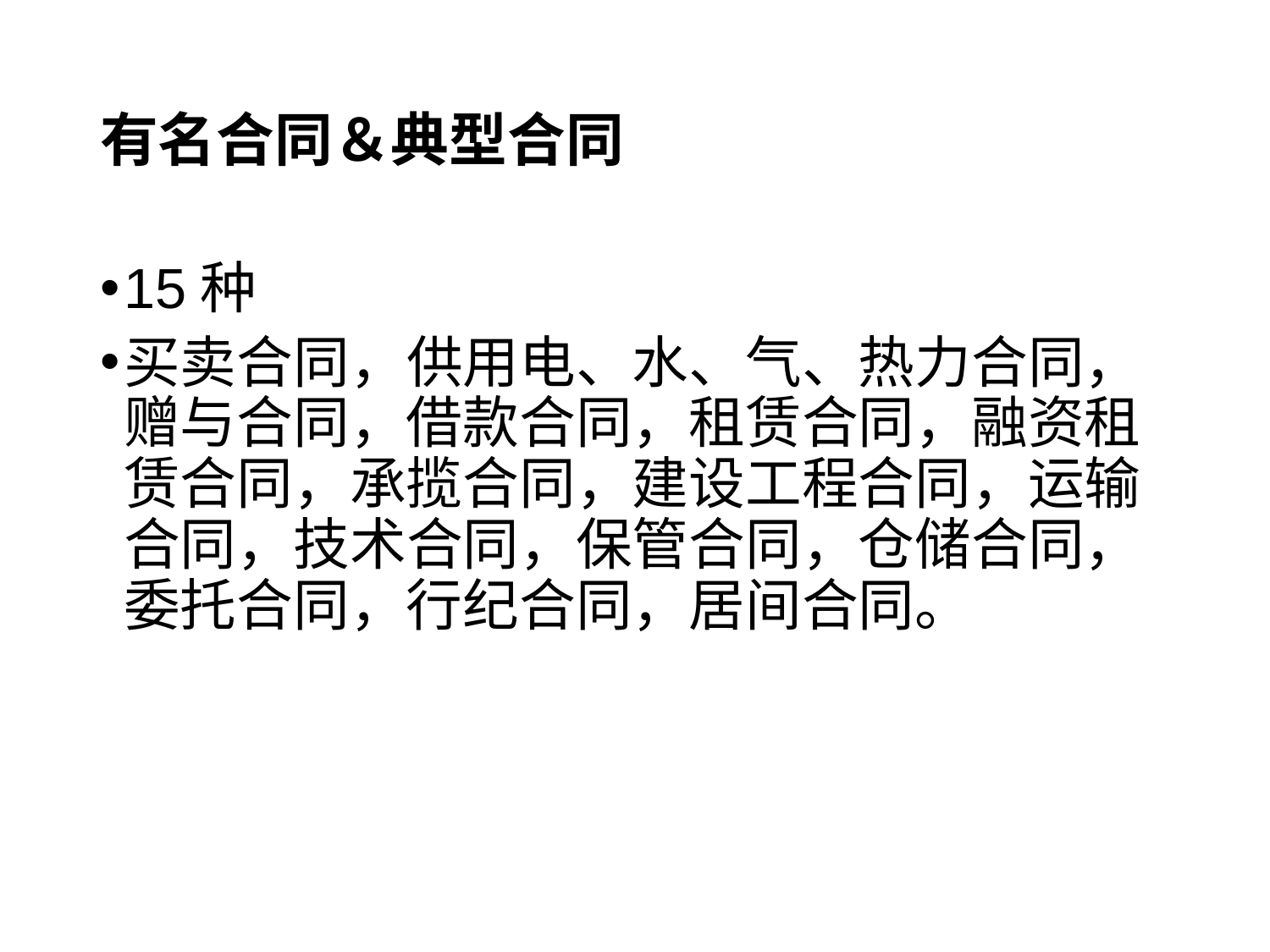

# 有名合同＆典型合同
15种
买卖合同，供用电、水、气、热力合同，赠与合同，借款合同，租赁合同，融资租赁合同，承揽合同，建设工程合同，运输合同，技术合同，保管合同，仓储合同，委托合同，行纪合同，居间合同。